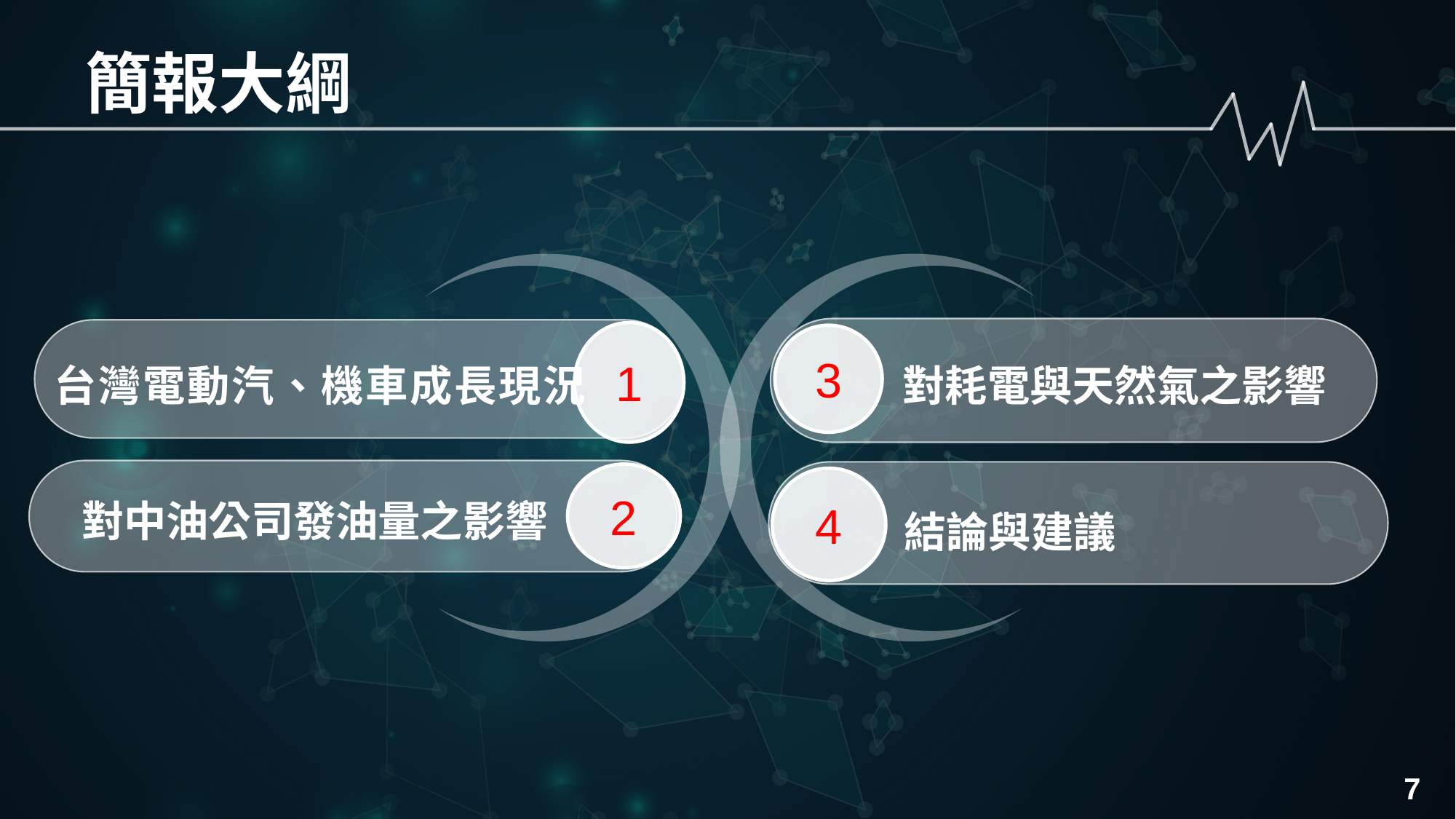

簡報大綱

3

1
對耗電與天然氣之影響
台灣電動汽、機車成長現況

2

4
對中油公司發油量之影響
結論與建議
7